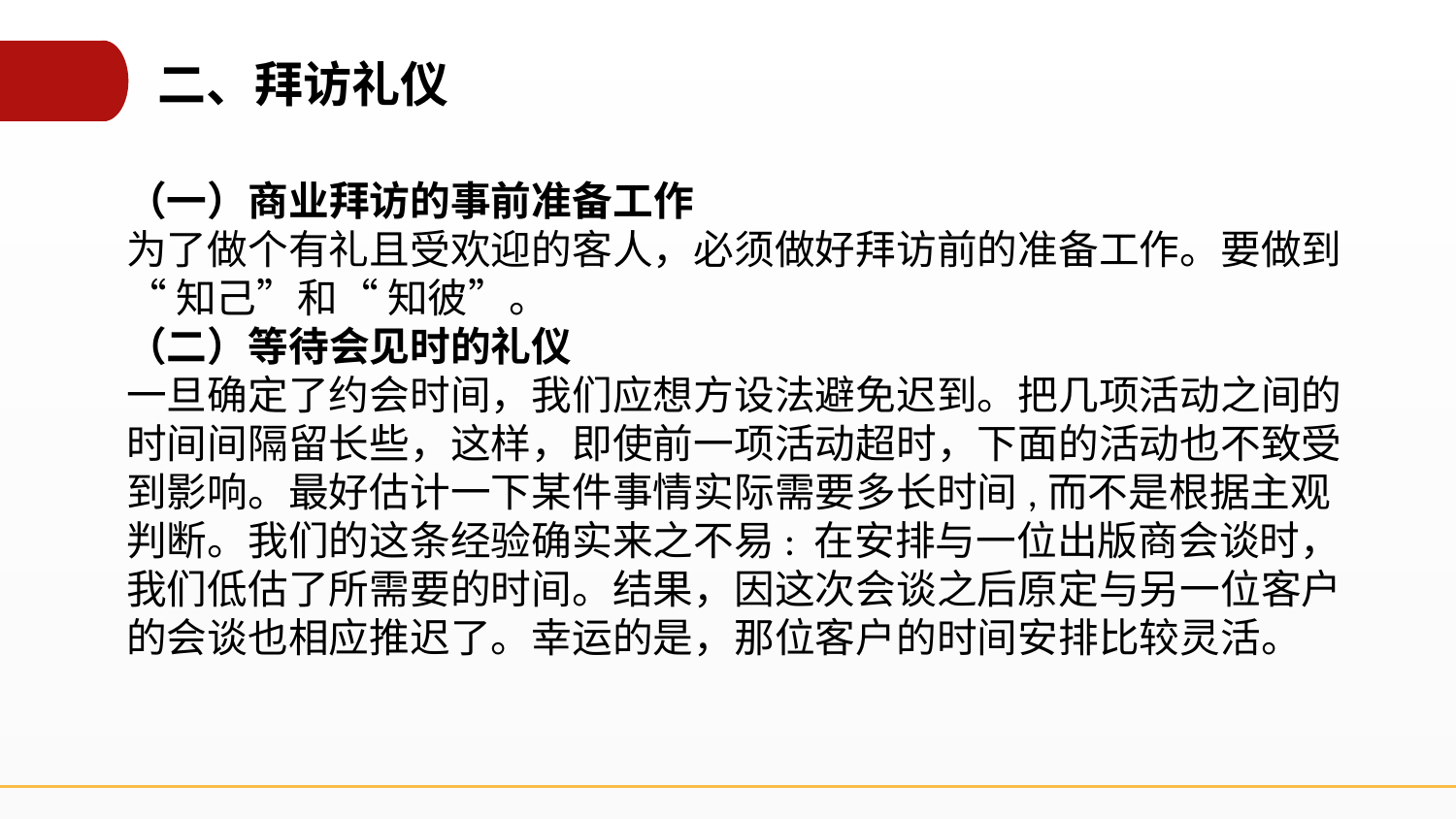

二、拜访礼仪
（一）商业拜访的事前准备工作
为了做个有礼且受欢迎的客人，必须做好拜访前的准备工作。要做到“ 知己”和“ 知彼”。
（二）等待会见时的礼仪
一旦确定了约会时间，我们应想方设法避免迟到。把几项活动之间的时间间隔留长些，这样，即使前一项活动超时，下面的活动也不致受到影响。最好估计一下某件事情实际需要多长时间,而不是根据主观判断。我们的这条经验确实来之不易: 在安排与一位出版商会谈时，我们低估了所需要的时间。结果，因这次会谈之后原定与另一位客户的会谈也相应推迟了。幸运的是，那位客户的时间安排比较灵活。